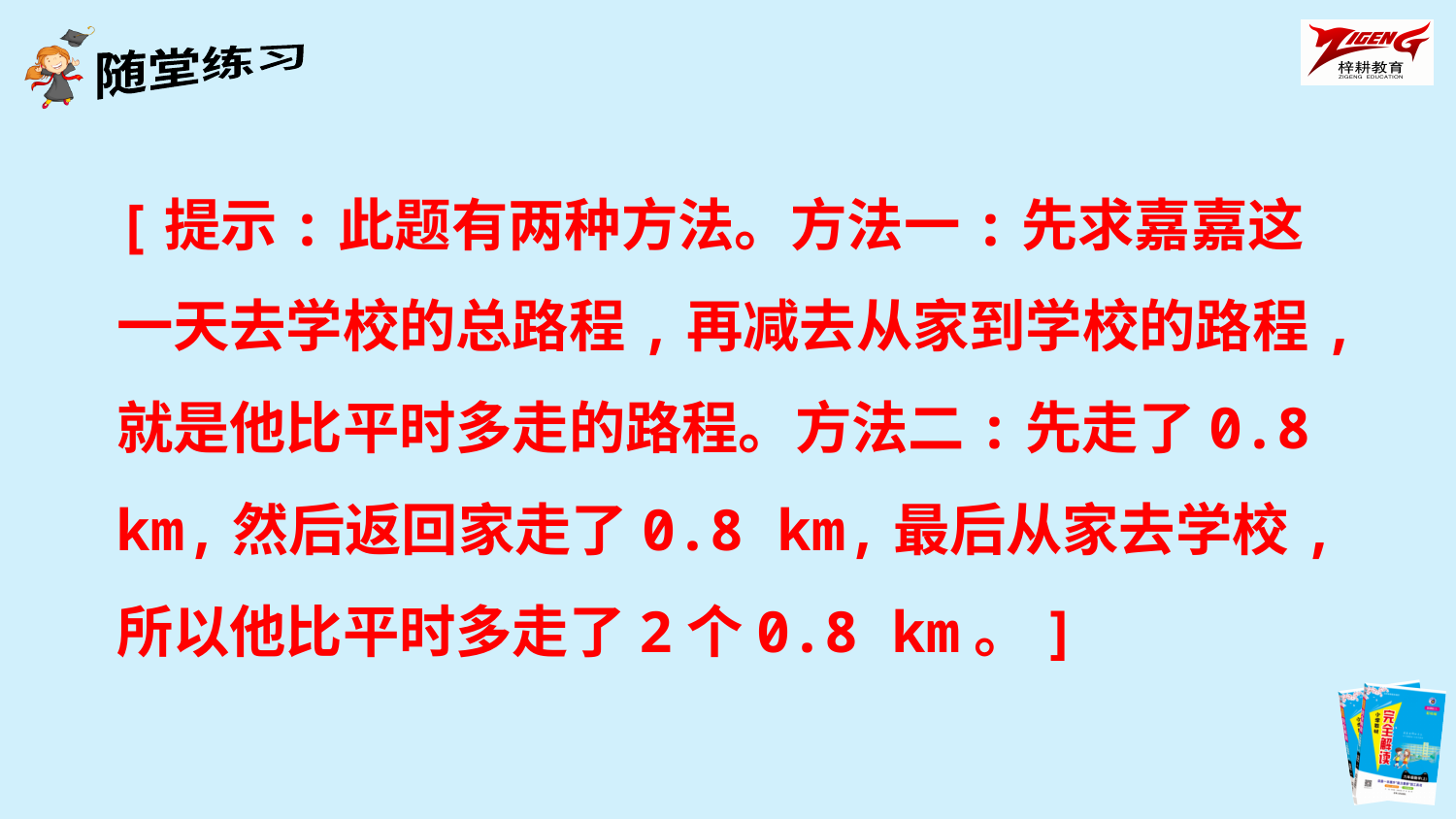

[提示:此题有两种方法。方法一:先求嘉嘉这一天去学校的总路程,再减去从家到学校的路程,就是他比平时多走的路程。方法二:先走了0.8 km,然后返回家走了0.8 km,最后从家去学校,所以他比平时多走了2个0.8 km。]